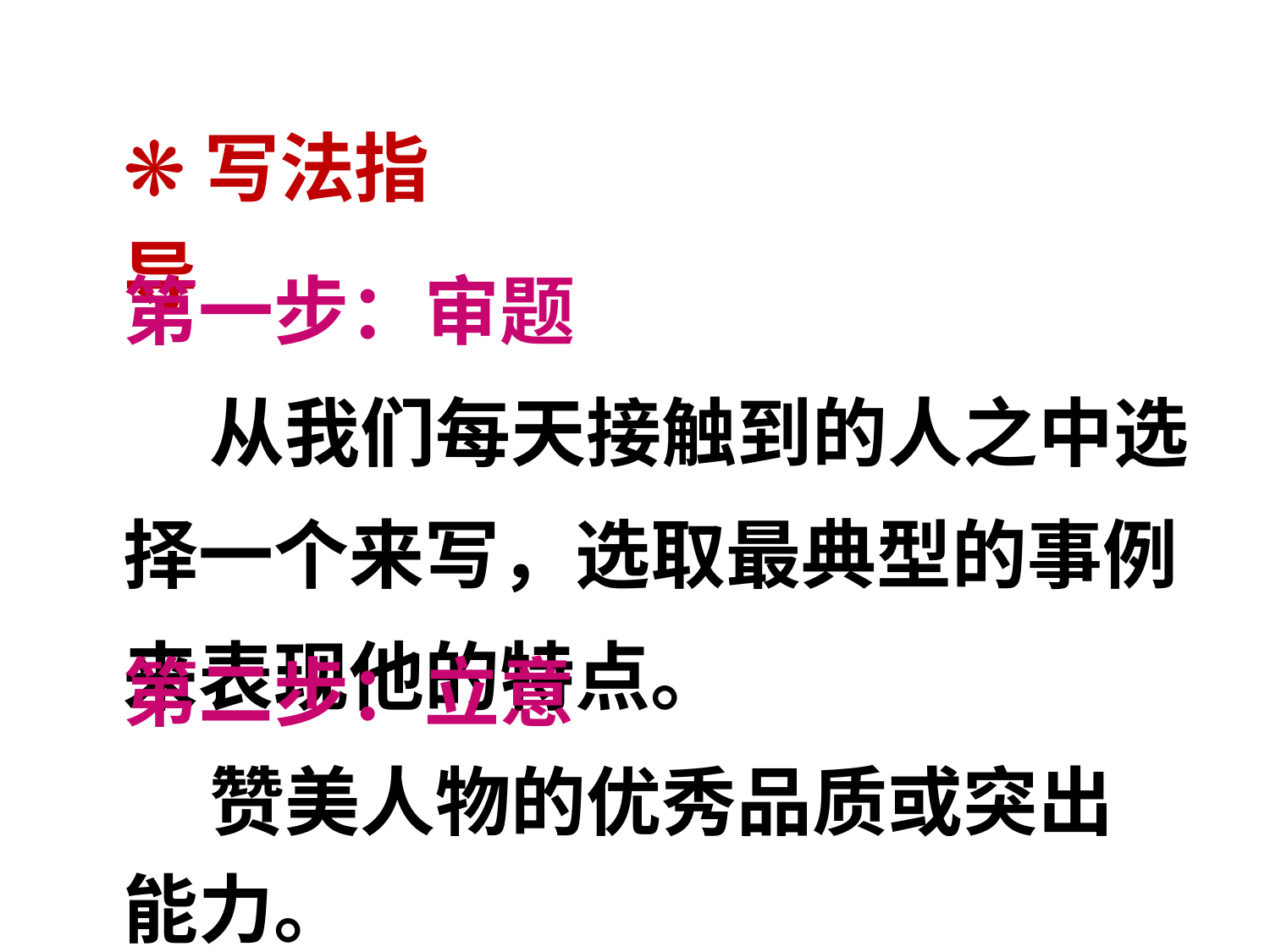

❋写法指导
第一步：审题
    从我们每天接触到的人之中选择一个来写，选取最典型的事例来表现他的特点。
第二步：立意
    赞美人物的优秀品质或突出能力。